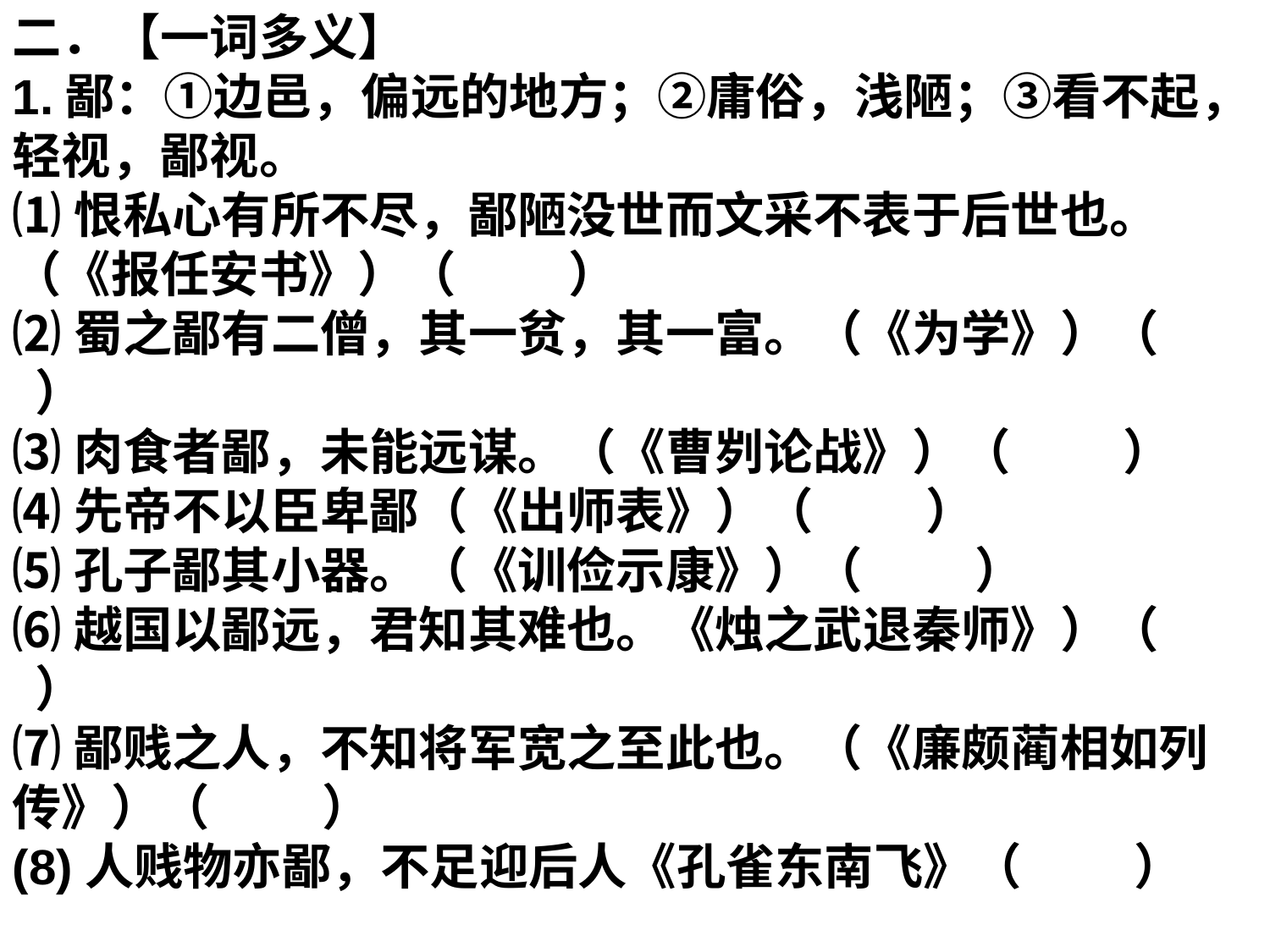

二．【一词多义】
1.鄙：①边邑，偏远的地方；②庸俗，浅陋；③看不起，轻视，鄙视。
⑴恨私心有所不尽，鄙陋没世而文采不表于后世也。（《报任安书》）（          ）
⑵蜀之鄙有二僧，其一贫，其一富。（《为学》）（          ）
⑶肉食者鄙，未能远谋。（《曹刿论战》）（          ）
⑷先帝不以臣卑鄙（《出师表》）（          ）
⑸孔子鄙其小器。（《训俭示康》）（          ）
⑹越国以鄙远，君知其难也。《烛之武退秦师》）（          ）
⑺鄙贱之人，不知将军宽之至此也。（《廉颇蔺相如列传》）（          ）
(8)人贱物亦鄙，不足迎后人《孔雀东南飞》（          ）